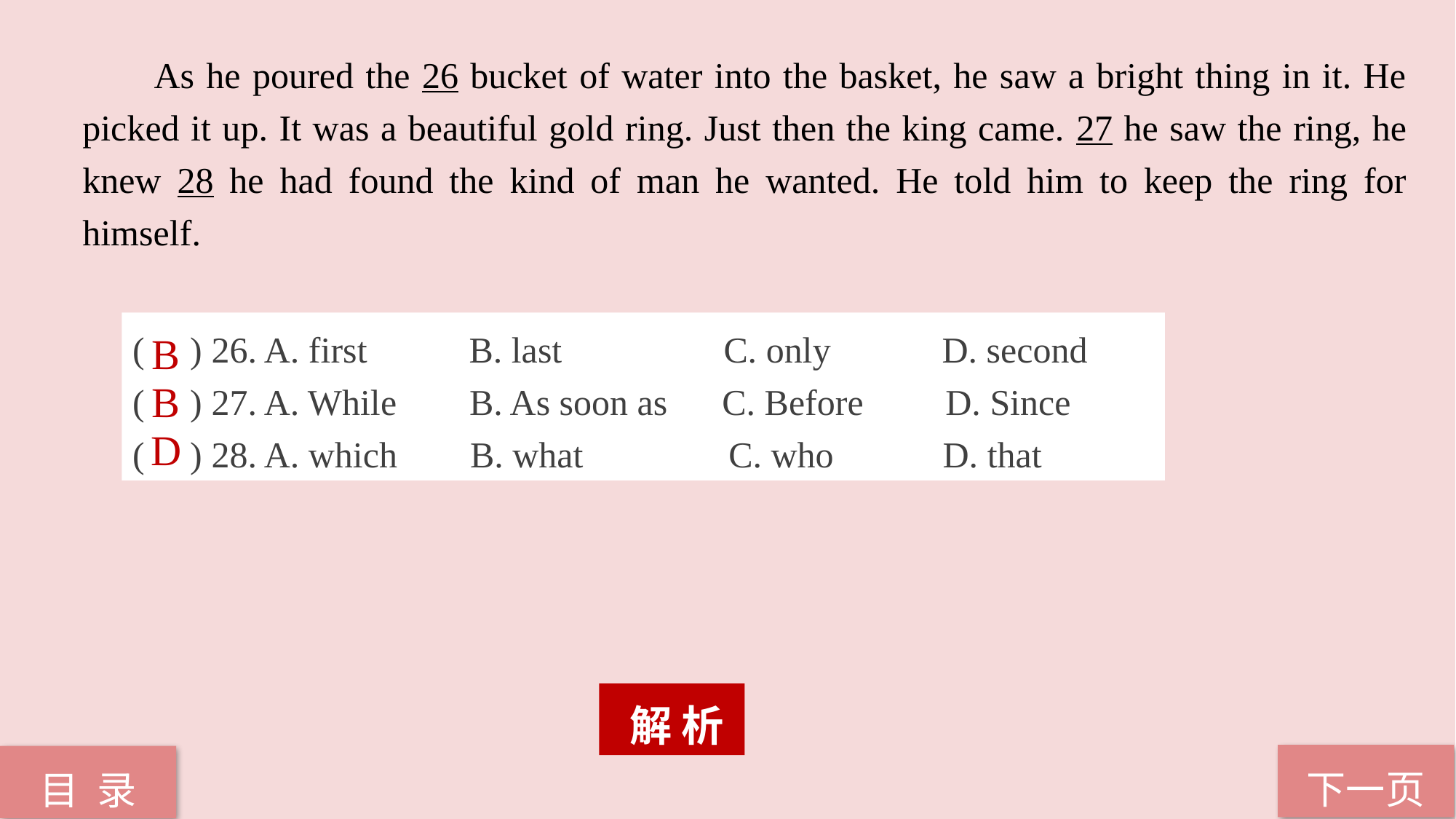

As he poured the 26 bucket of water into the basket, he saw a bright thing in it. He picked it up. It was a beautiful gold ring. Just then the king came. 27 he saw the ring, he knew 28 he had found the kind of man he wanted. He told him to keep the ring for himself.
(     ) 26. A. first 	 B. last 	     C. only 	     D. second
(     ) 27. A. While        B. As soon as      C. Before         D. Since
(     ) 28. A. which        B. what                C. who            D. that
B
B
D
 解 析